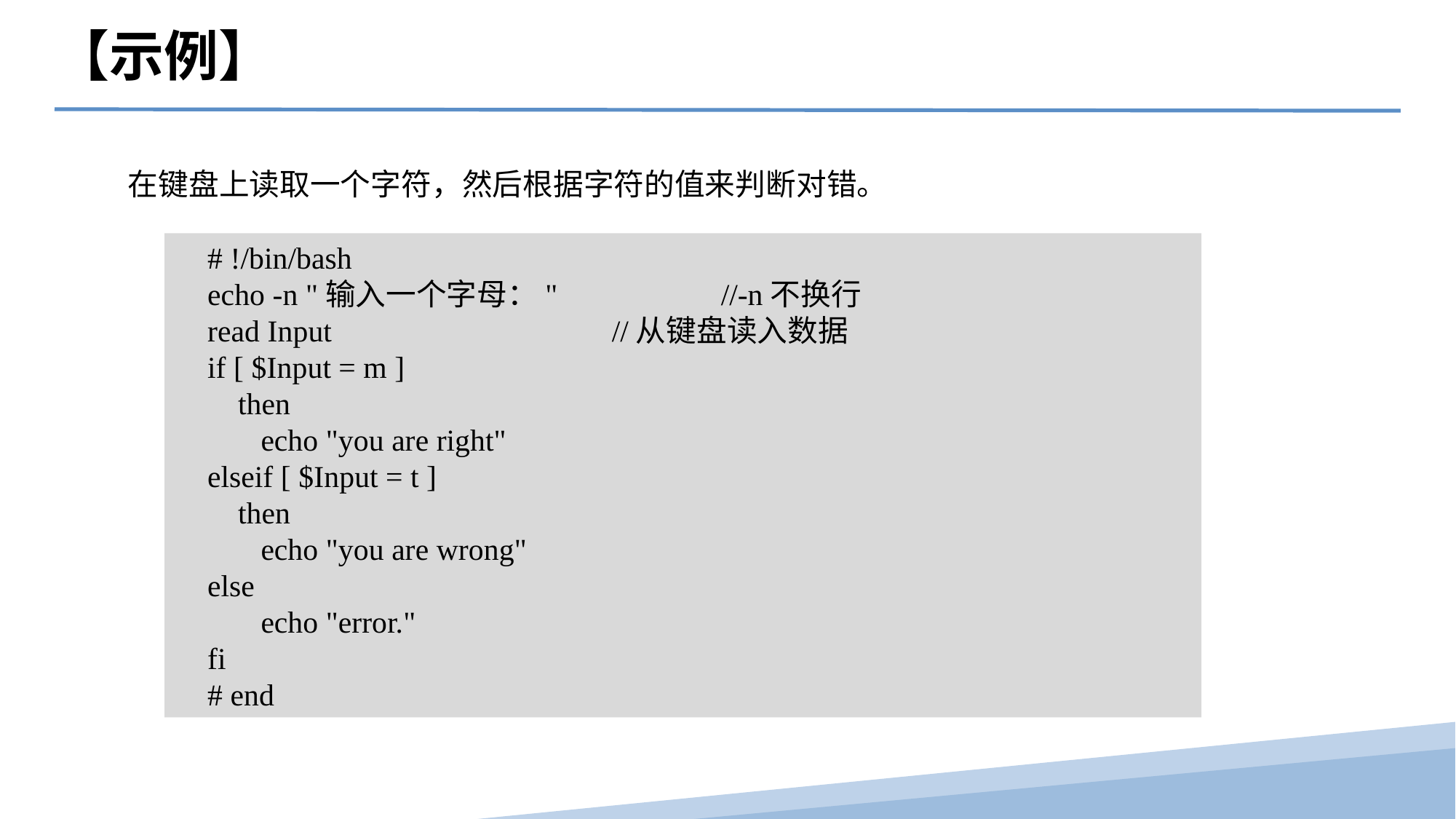

【示例】
 在键盘上读取一个字符，然后根据字符的值来判断对错。

# !/bin/bash
echo -n "输入一个字母："                 	//-n不换行
read Input                               	//从键盘读入数据
if [ $Input = m ]
    then
       echo "you are right"
elseif [ $Input = t ]
    then
       echo "you are wrong"
else
       echo "error."
fi
# end